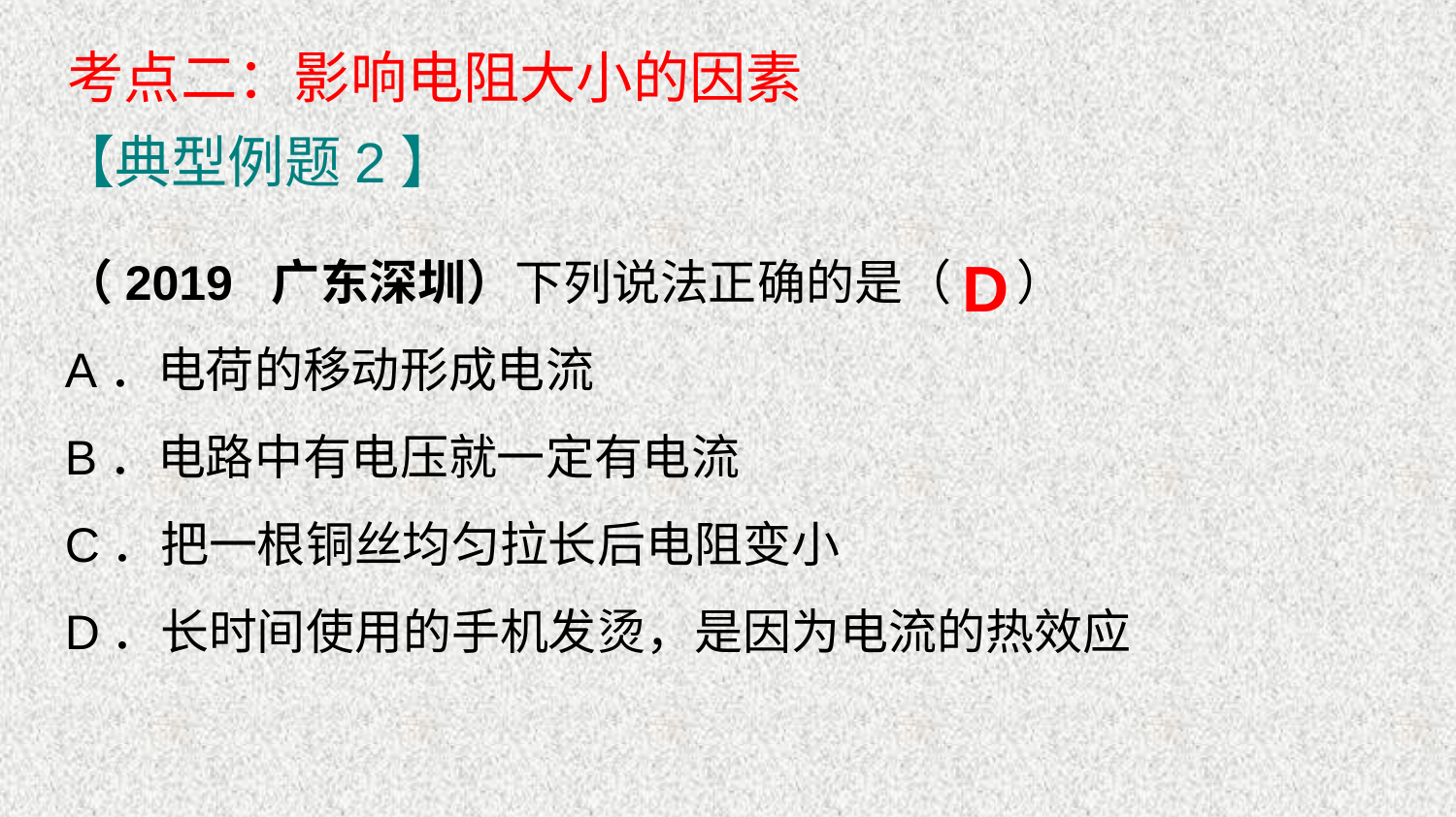

考点二：影响电阻大小的因素
【典型例题2】
（2019  广东深圳）下列说法正确的是（      ）
A．电荷的移动形成电流
B．电路中有电压就一定有电流
C．把一根铜丝均匀拉长后电阻变小
D．长时间使用的手机发烫，是因为电流的热效应
D